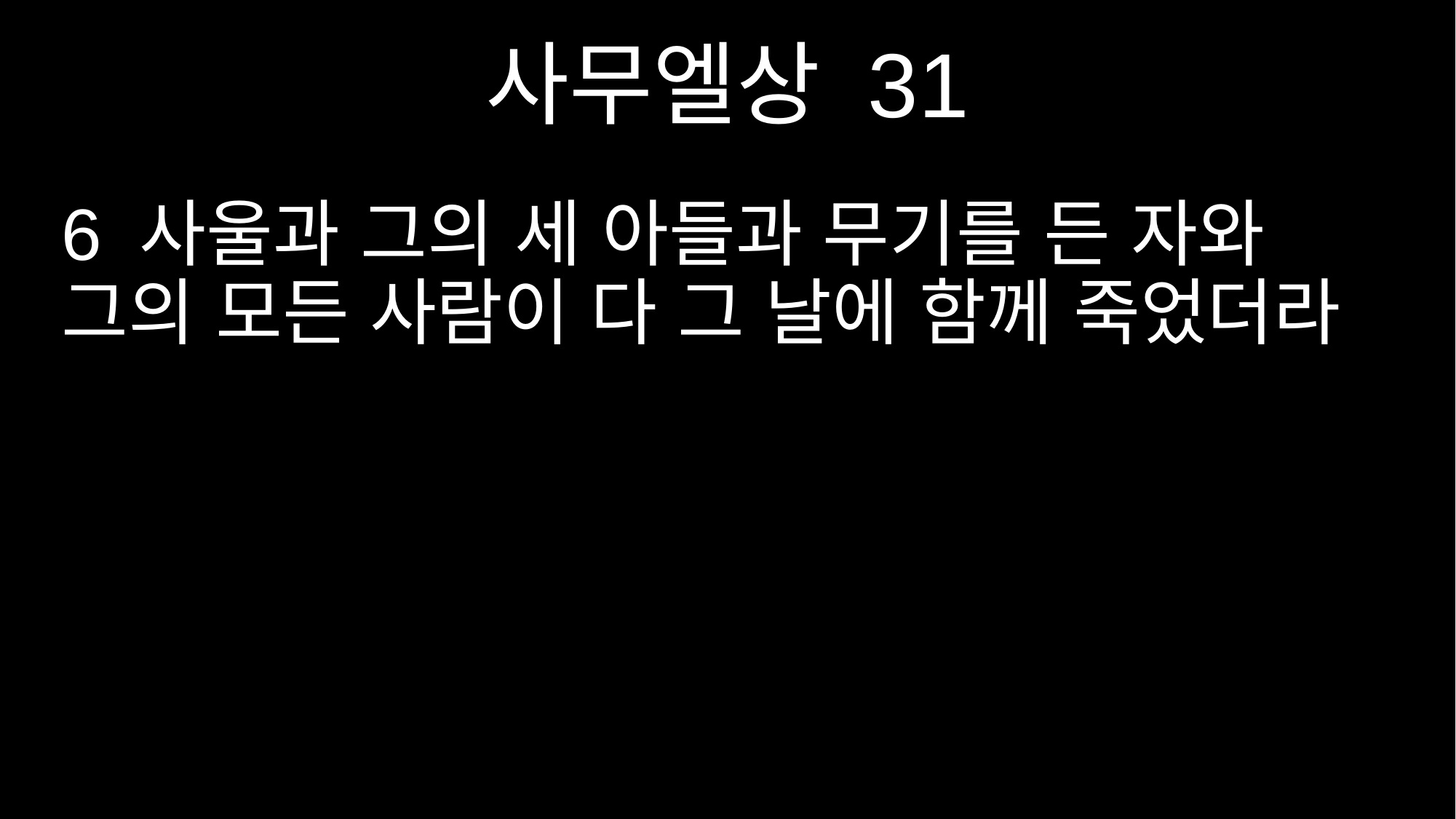

사무엘상 31
6 사울과 그의 세 아들과 무기를 든 자와 그의 모든 사람이 다 그 날에 함께 죽었더라